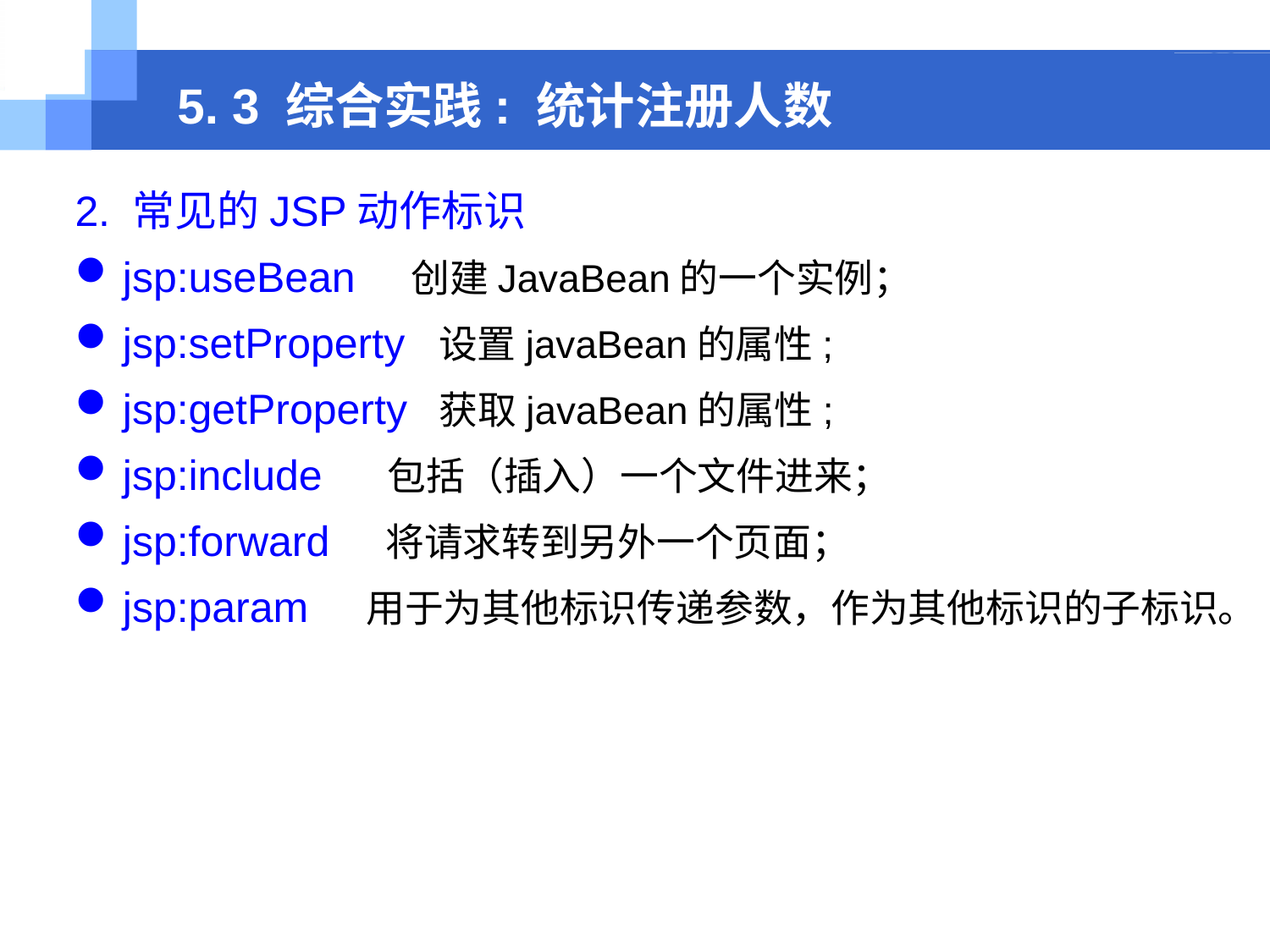

5. 3 综合实践: 统计注册人数
2. 常见的JSP动作标识
jsp:useBean    创建JavaBean的一个实例；
jsp:setProperty  设置javaBean的属性;
jsp:getProperty  获取javaBean的属性;
jsp:include     包括（插入）一个文件进来；
jsp:forward    将请求转到另外一个页面；
jsp:param    用于为其他标识传递参数，作为其他标识的子标识。